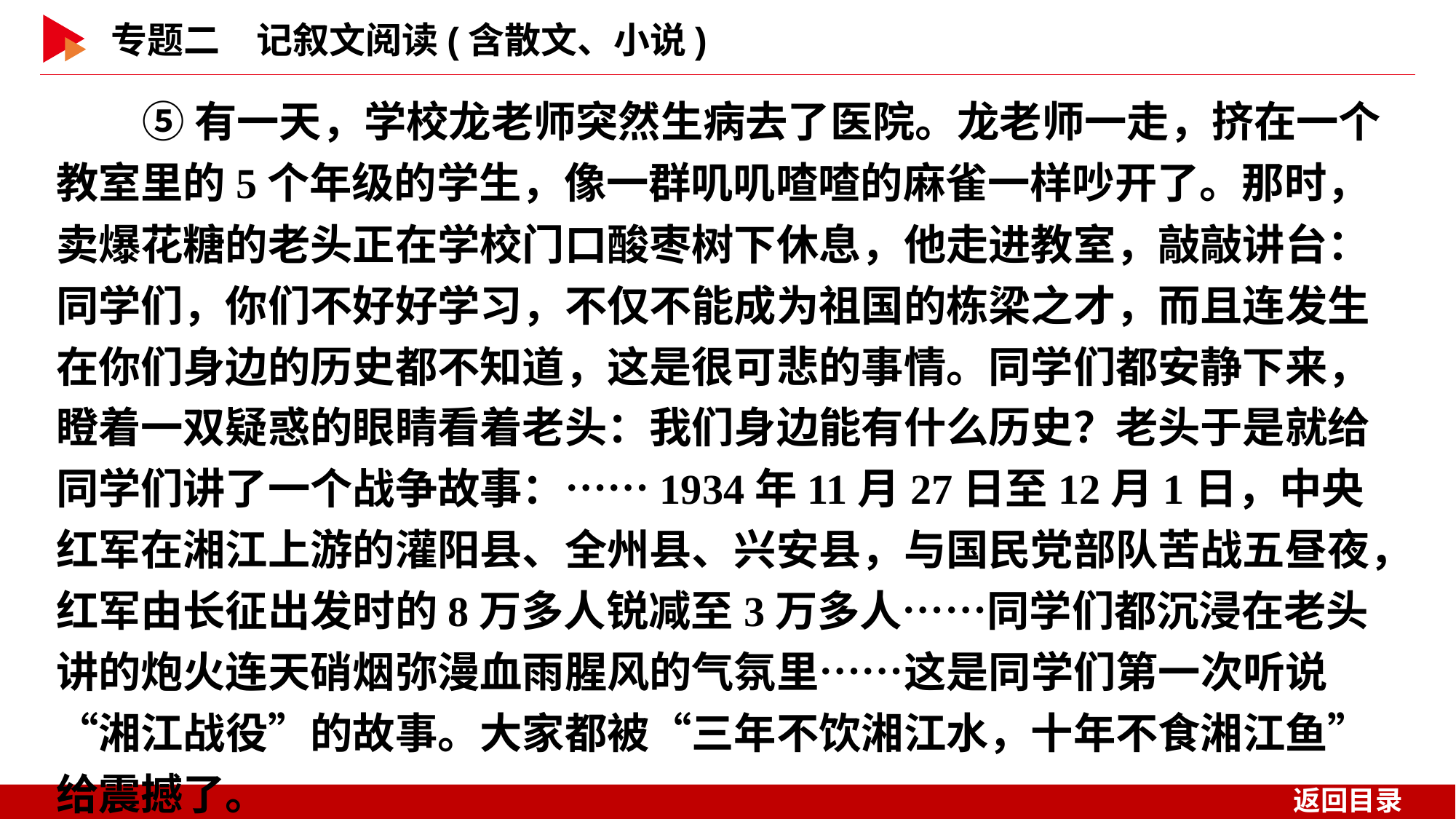

⑤有一天，学校龙老师突然生病去了医院。龙老师一走，挤在一个教室里的5个年级的学生，像一群叽叽喳喳的麻雀一样吵开了。那时，卖爆花糖的老头正在学校门口酸枣树下休息，他走进教室，敲敲讲台：同学们，你们不好好学习，不仅不能成为祖国的栋梁之才，而且连发生在你们身边的历史都不知道，这是很可悲的事情。同学们都安静下来，瞪着一双疑惑的眼睛看着老头：我们身边能有什么历史？老头于是就给同学们讲了一个战争故事：……1934年11月27日至12月1日，中央红军在湘江上游的灌阳县、全州县、兴安县，与国民党部队苦战五昼夜，红军由长征出发时的8万多人锐减至3万多人……同学们都沉浸在老头讲的炮火连天硝烟弥漫血雨腥风的气氛里……这是同学们第一次听说“湘江战役”的故事。大家都被“三年不饮湘江水，十年不食湘江鱼”给震撼了。